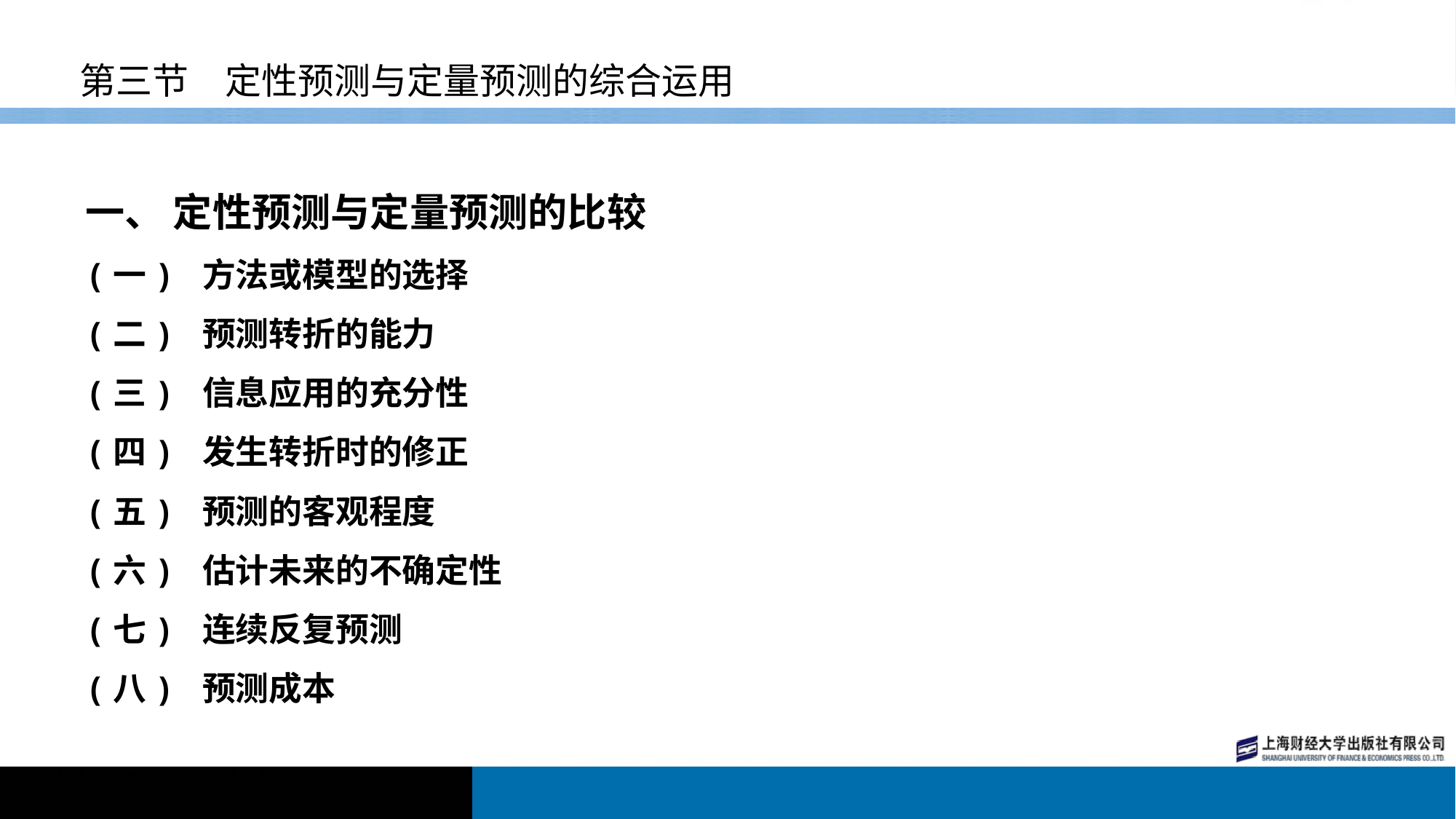

# 第三节　定性预测与定量预测的综合运用
一、 定性预测与定量预测的比较
(一) 方法或模型的选择
(二) 预测转折的能力
(三) 信息应用的充分性
(四) 发生转折时的修正
(五) 预测的客观程度
(六) 估计未来的不确定性
(七) 连续反复预测
(八) 预测成本
12